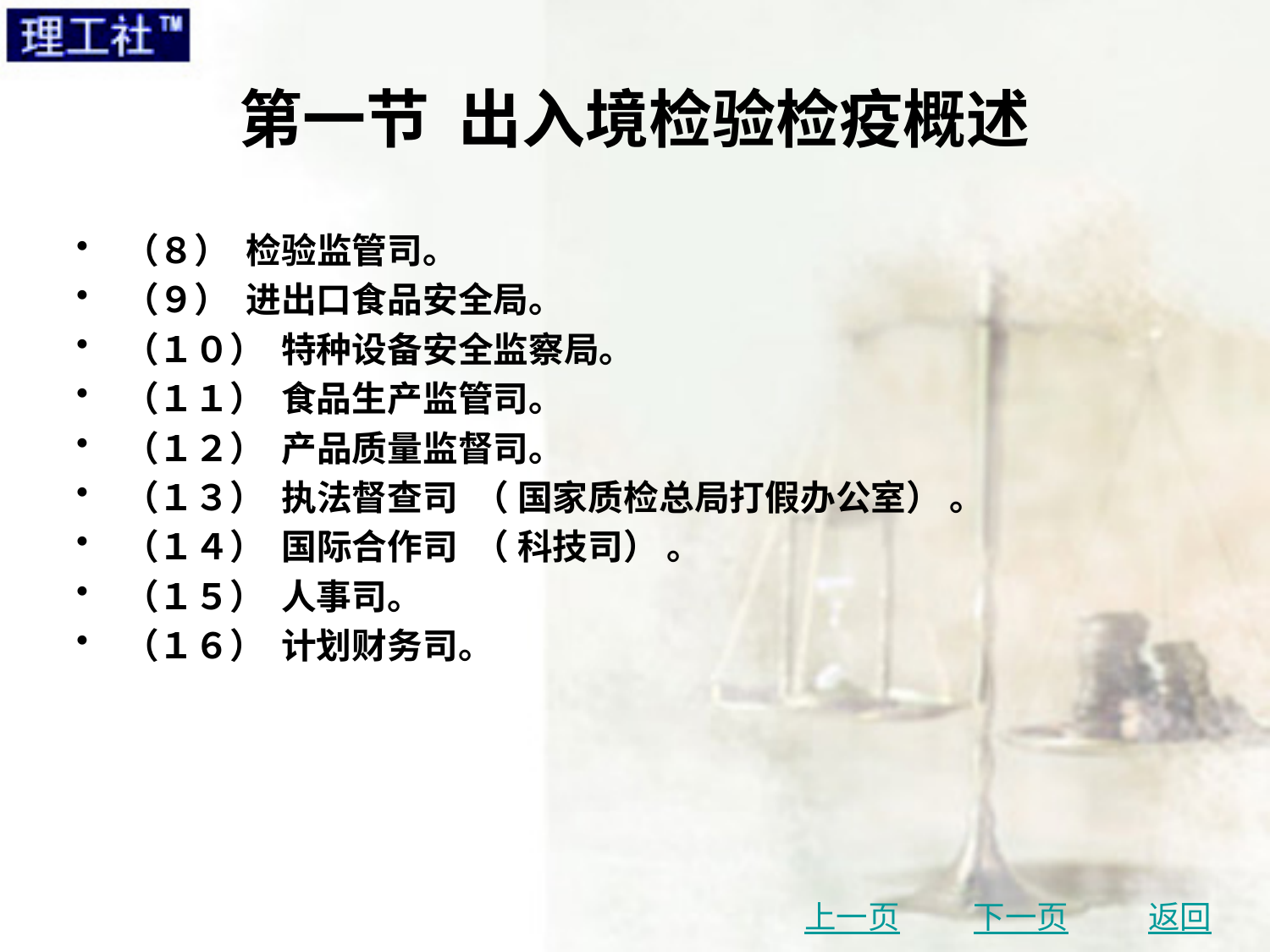

# 第一节  出入境检验检疫概述
（８）  检验监管司。
（９）  进出口食品安全局。
（１０）  特种设备安全监察局。
（１１）  食品生产监管司。
（１２）  产品质量监督司。
（１３）  执法督查司  （ 国家质检总局打假办公室） 。
（１４）  国际合作司  （ 科技司） 。
（１５）  人事司。
（１６）  计划财务司。

上一页
下一页
返回